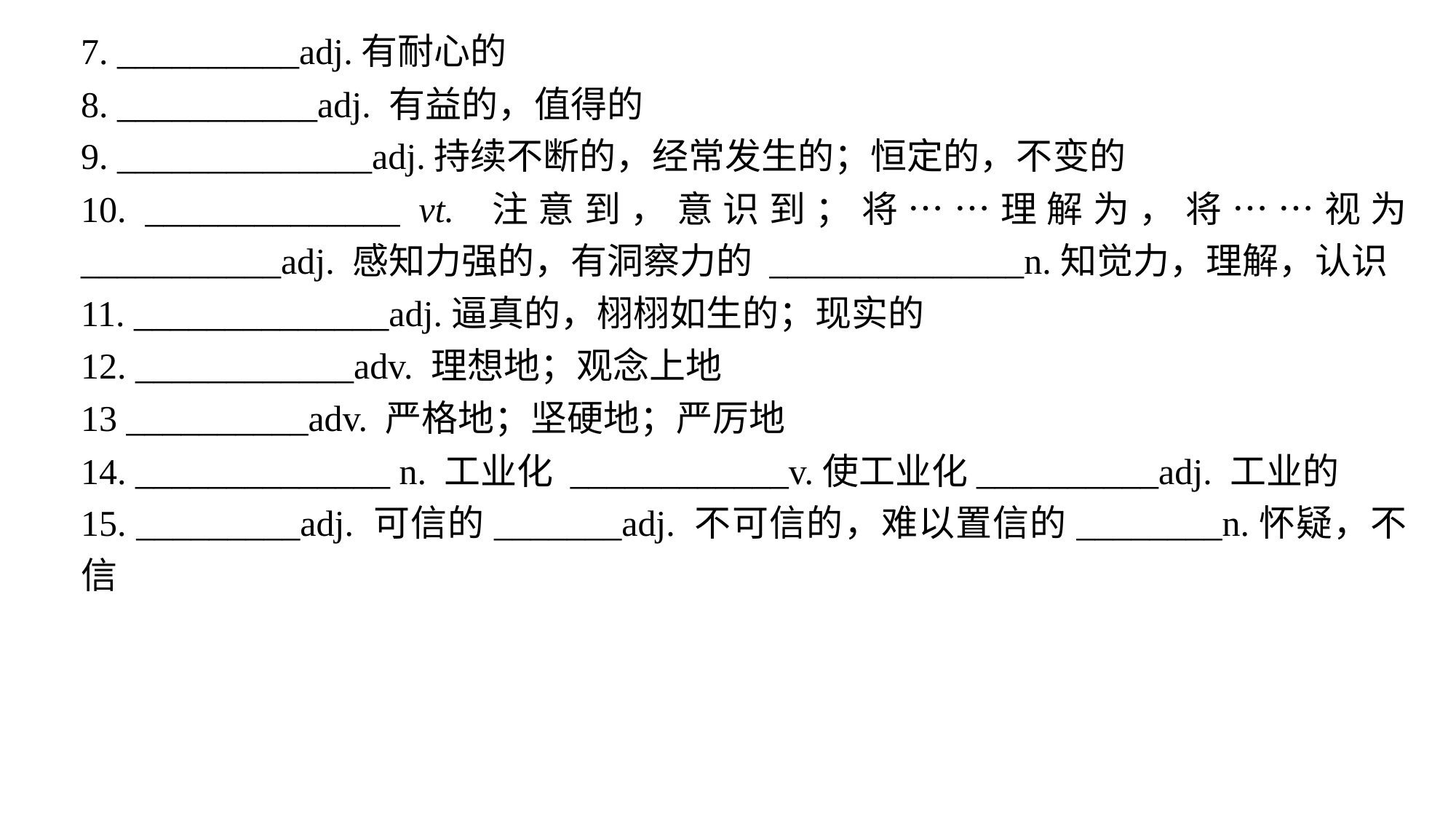

7. __________adj.有耐心的
8. ___________adj. 有益的，值得的
9. ______________adj.持续不断的，经常发生的；恒定的，不变的
10. ______________ vt. 注意到，意识到；将……理解为，将……视为 ___________adj. 感知力强的，有洞察力的 ______________n.知觉力，理解，认识
11. ______________adj.逼真的，栩栩如生的；现实的
12. ____________adv. 理想地；观念上地
13 __________adv. 严格地；坚硬地；严厉地
14. ______________ n. 工业化 ____________v.使工业化__________adj. 工业的
15. _________adj. 可信的_______adj. 不可信的，难以置信的________n.怀疑，不信